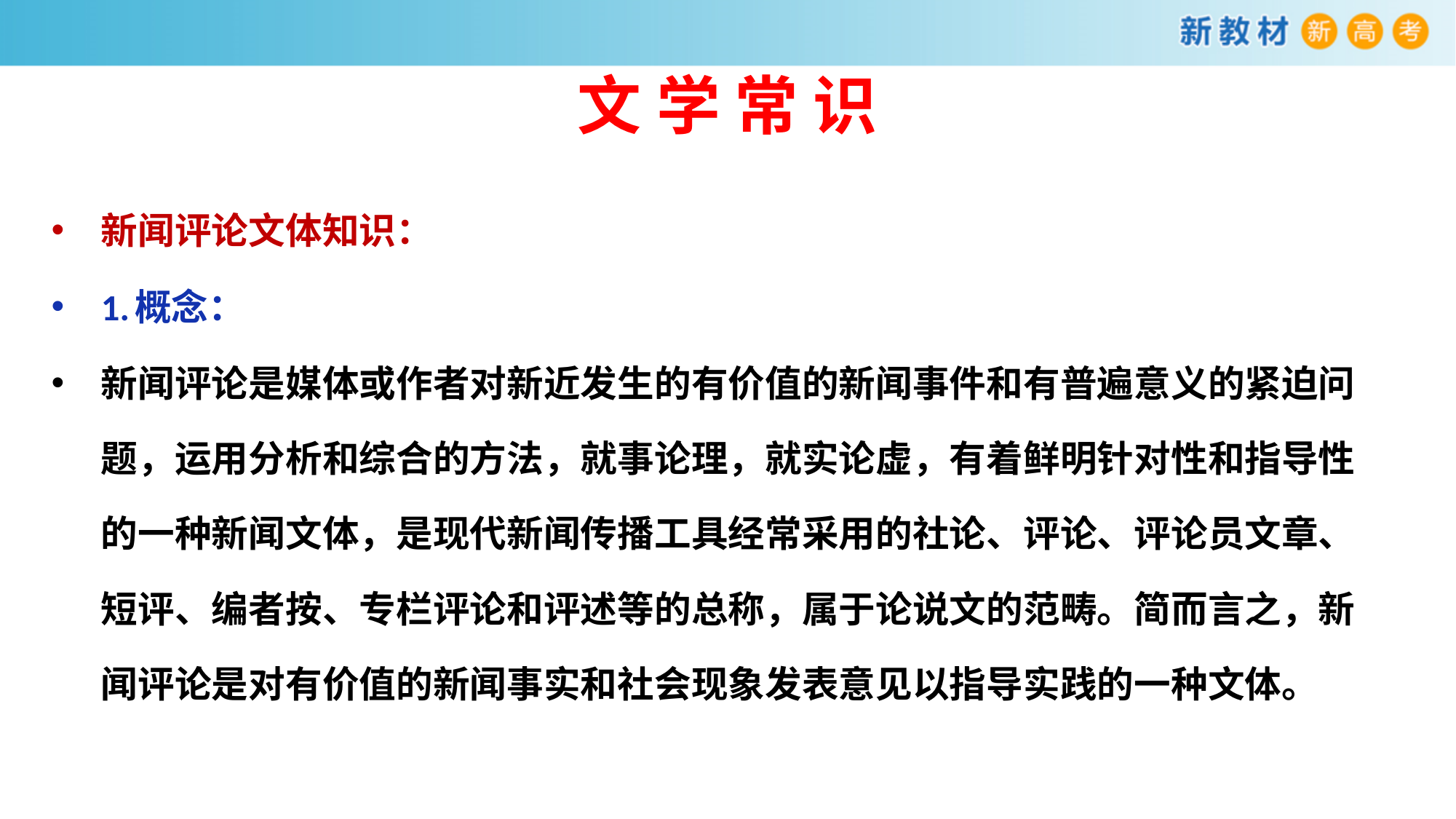

# 文 学 常 识
新闻评论文体知识：
1.概念：
新闻评论是媒体或作者对新近发生的有价值的新闻事件和有普遍意义的紧迫问题，运用分析和综合的方法，就事论理，就实论虚，有着鲜明针对性和指导性的一种新闻文体，是现代新闻传播工具经常采用的社论、评论、评论员文章、短评、编者按、专栏评论和评述等的总称，属于论说文的范畴。简而言之，新闻评论是对有价值的新闻事实和社会现象发表意见以指导实践的一种文体。